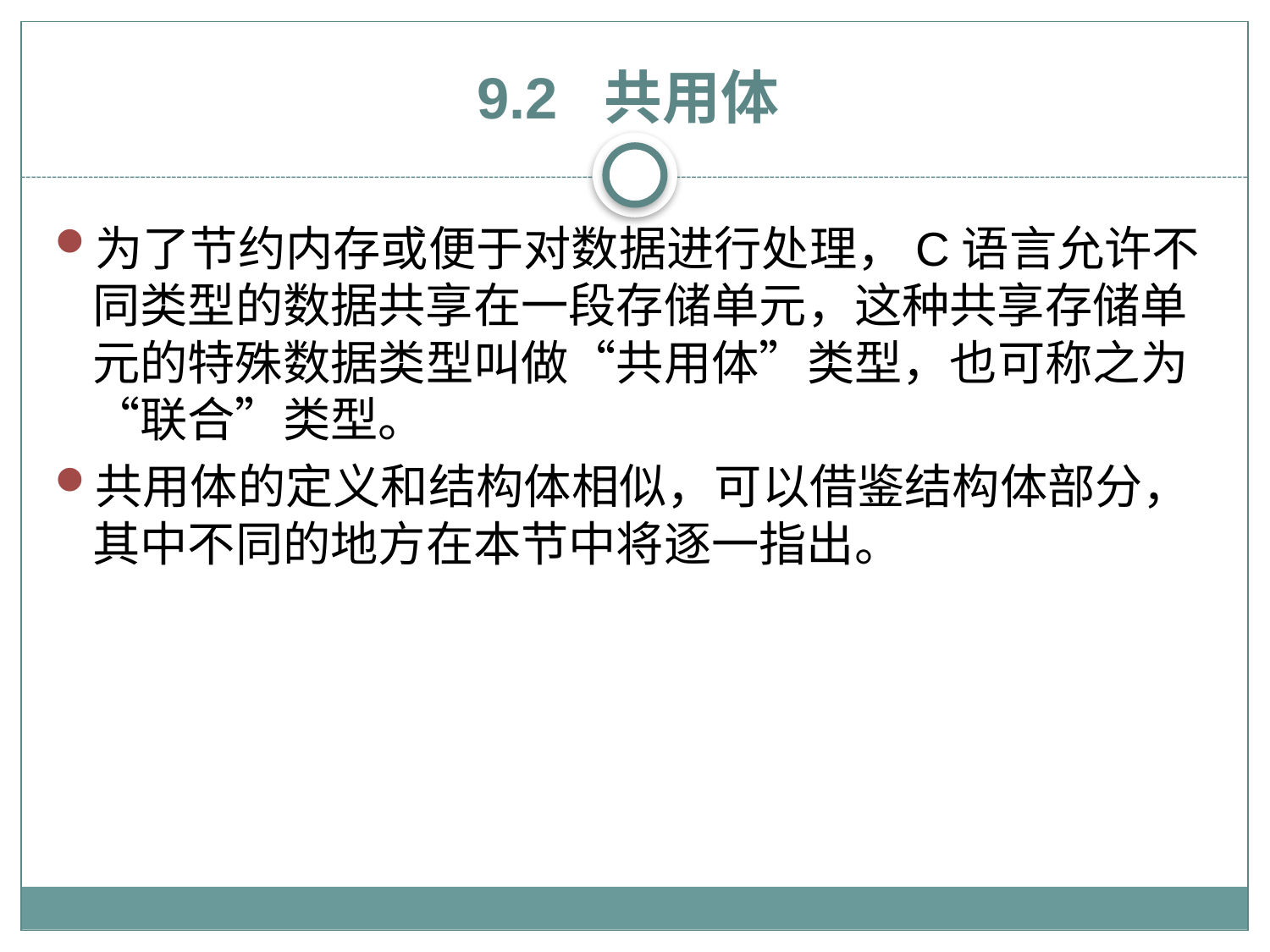

# 9.2  共用体
为了节约内存或便于对数据进行处理，C语言允许不同类型的数据共享在一段存储单元，这种共享存储单元的特殊数据类型叫做“共用体”类型，也可称之为“联合”类型。
共用体的定义和结构体相似，可以借鉴结构体部分，其中不同的地方在本节中将逐一指出。